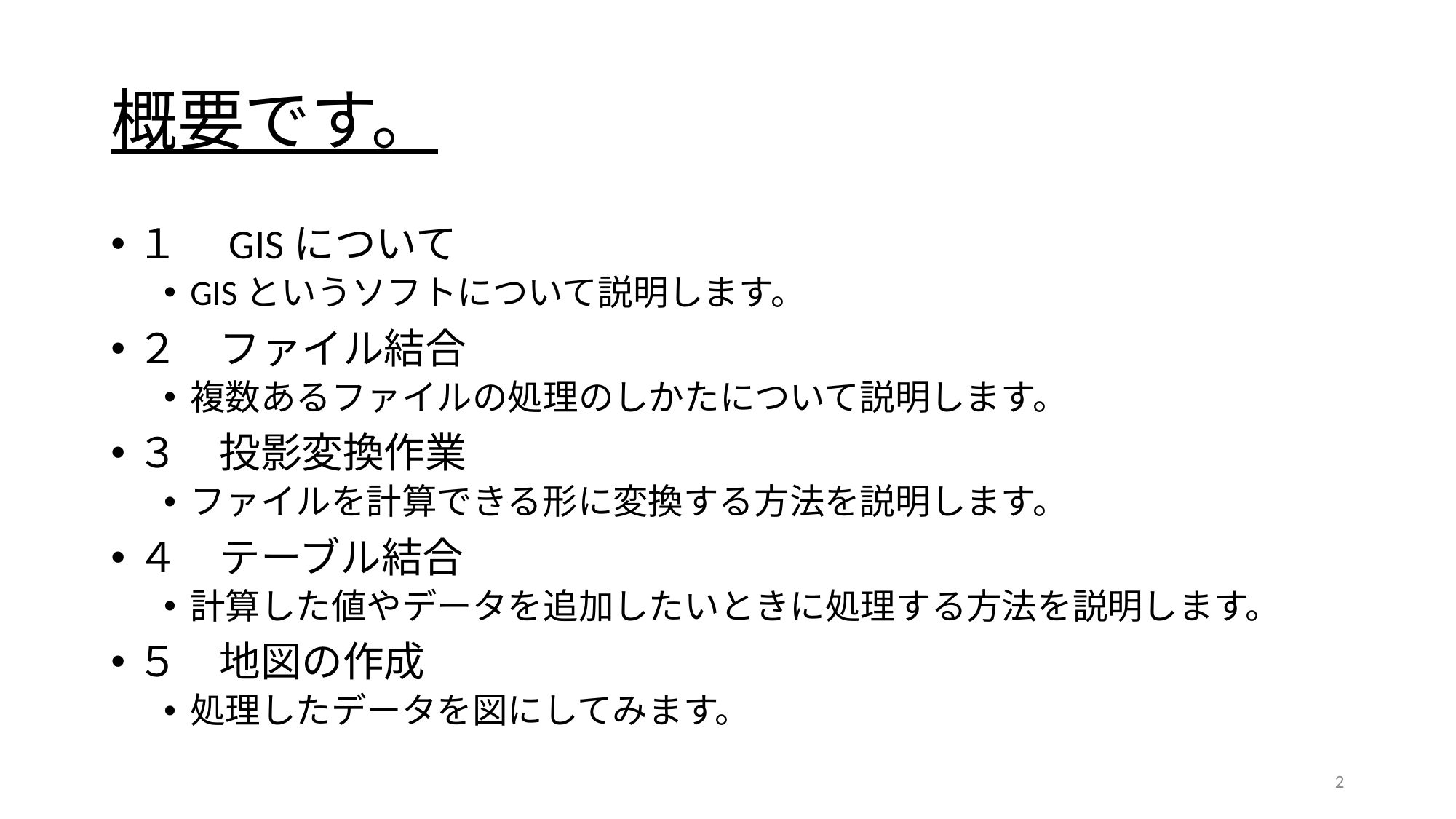

# 概要です。
１　GISについて
GISというソフトについて説明します。
２　ファイル結合
複数あるファイルの処理のしかたについて説明します。
３　投影変換作業
ファイルを計算できる形に変換する方法を説明します。
４　テーブル結合
計算した値やデータを追加したいときに処理する方法を説明します。
５　地図の作成
処理したデータを図にしてみます。
2